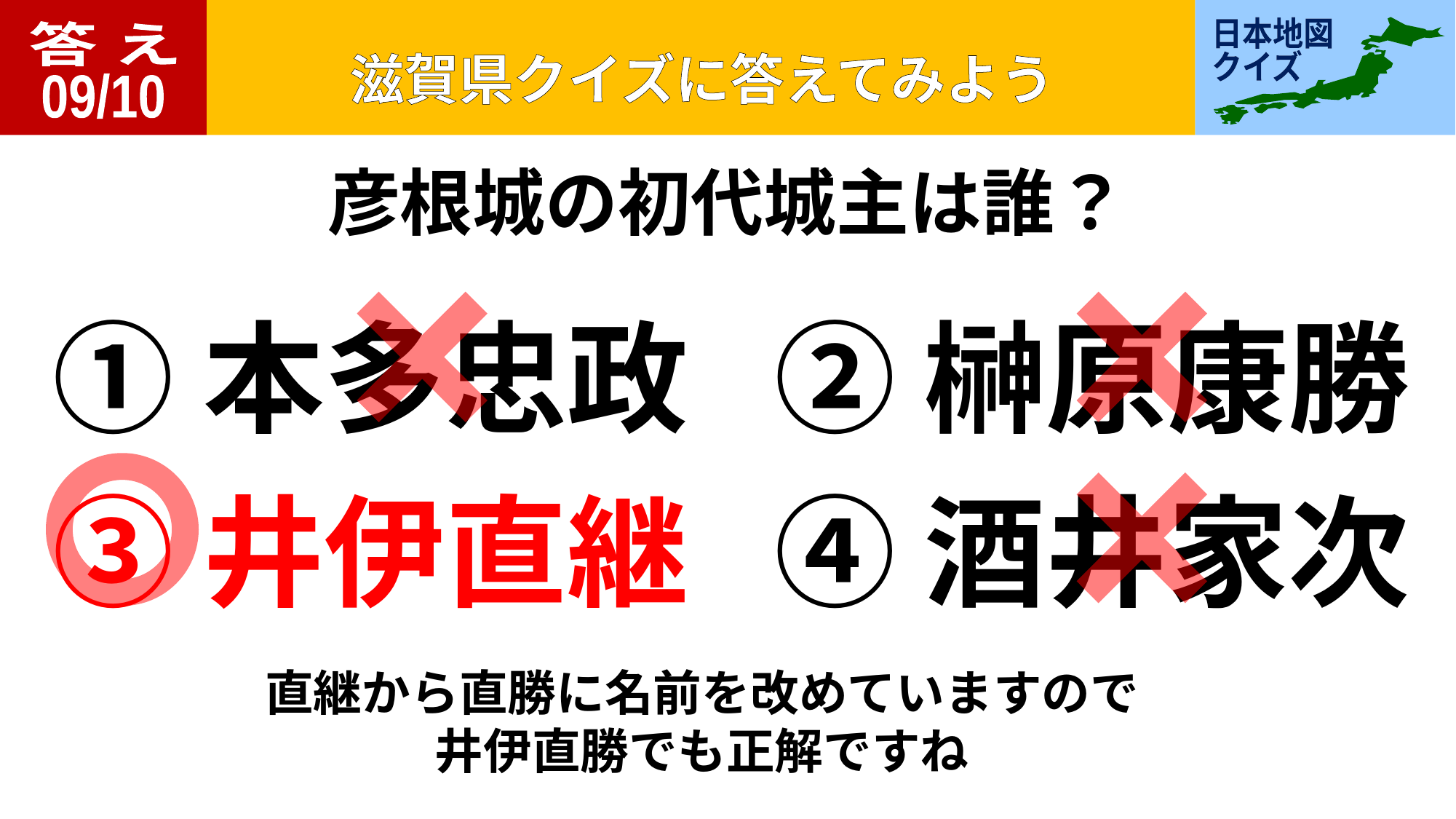

答 え
09/10
彦根城の初代城主は誰？

①本多忠政
②榊原康勝

③井伊直継
④酒井家次

直継から直勝に名前を改めていますので
井伊直勝でも正解ですね